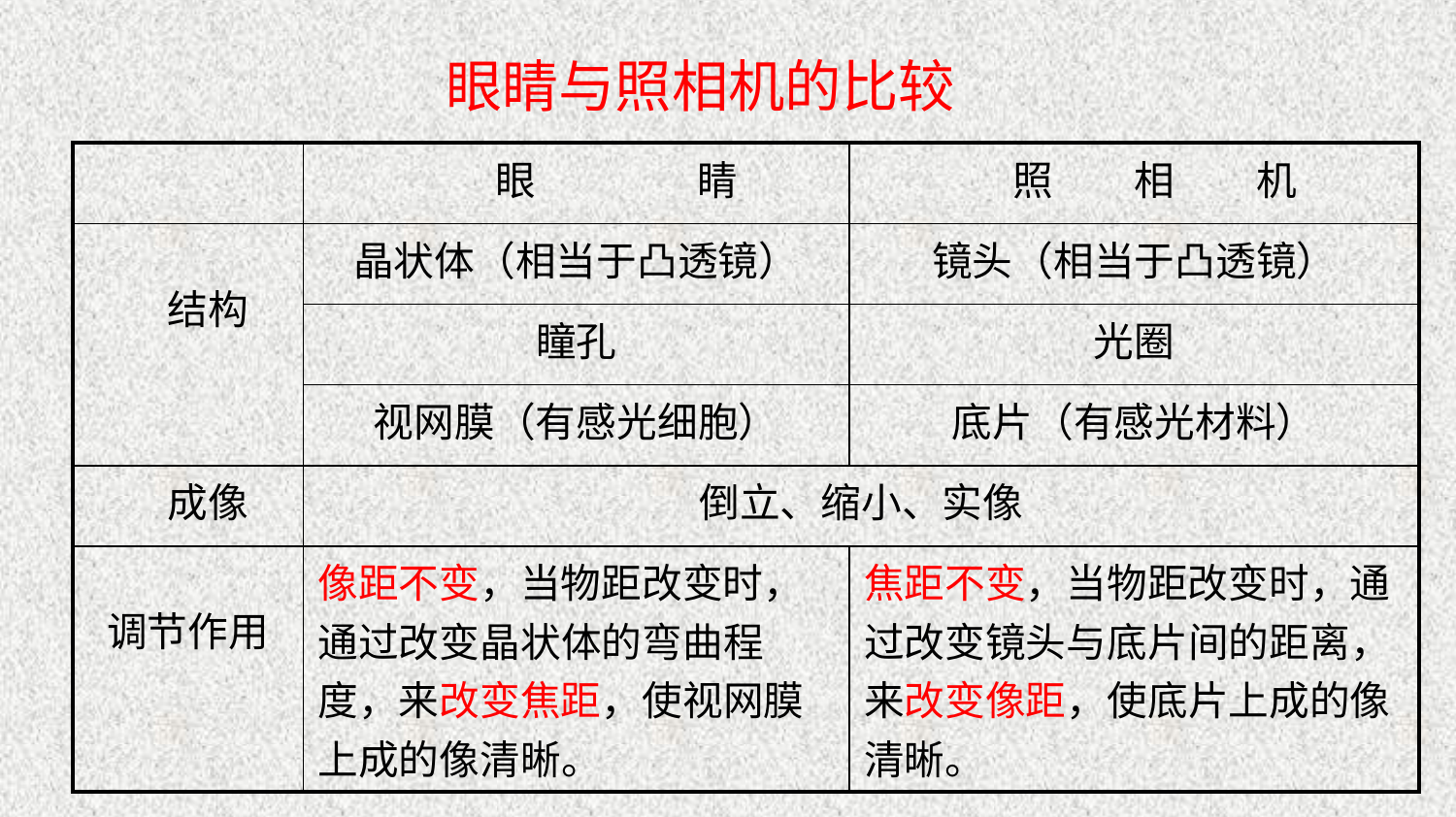

眼睛与照相机的比较
|  | 眼　　　　睛 | 照　　相　　机 |
| --- | --- | --- |
| 结构 | 晶状体（相当于凸透镜） | 镜头（相当于凸透镜） |
|  | 瞳孔 | 光圈 |
|  | 视网膜（有感光细胞） | 底片（有感光材料） |
| 成像 | 倒立、缩小、实像 |  |
| 调节作用 | 像距不变，当物距改变时，通过改变晶状体的弯曲程度，来改变焦距，使视网膜上成的像清晰。 | 焦距不变，当物距改变时，通过改变镜头与底片间的距离，来改变像距，使底片上成的像清晰。 |